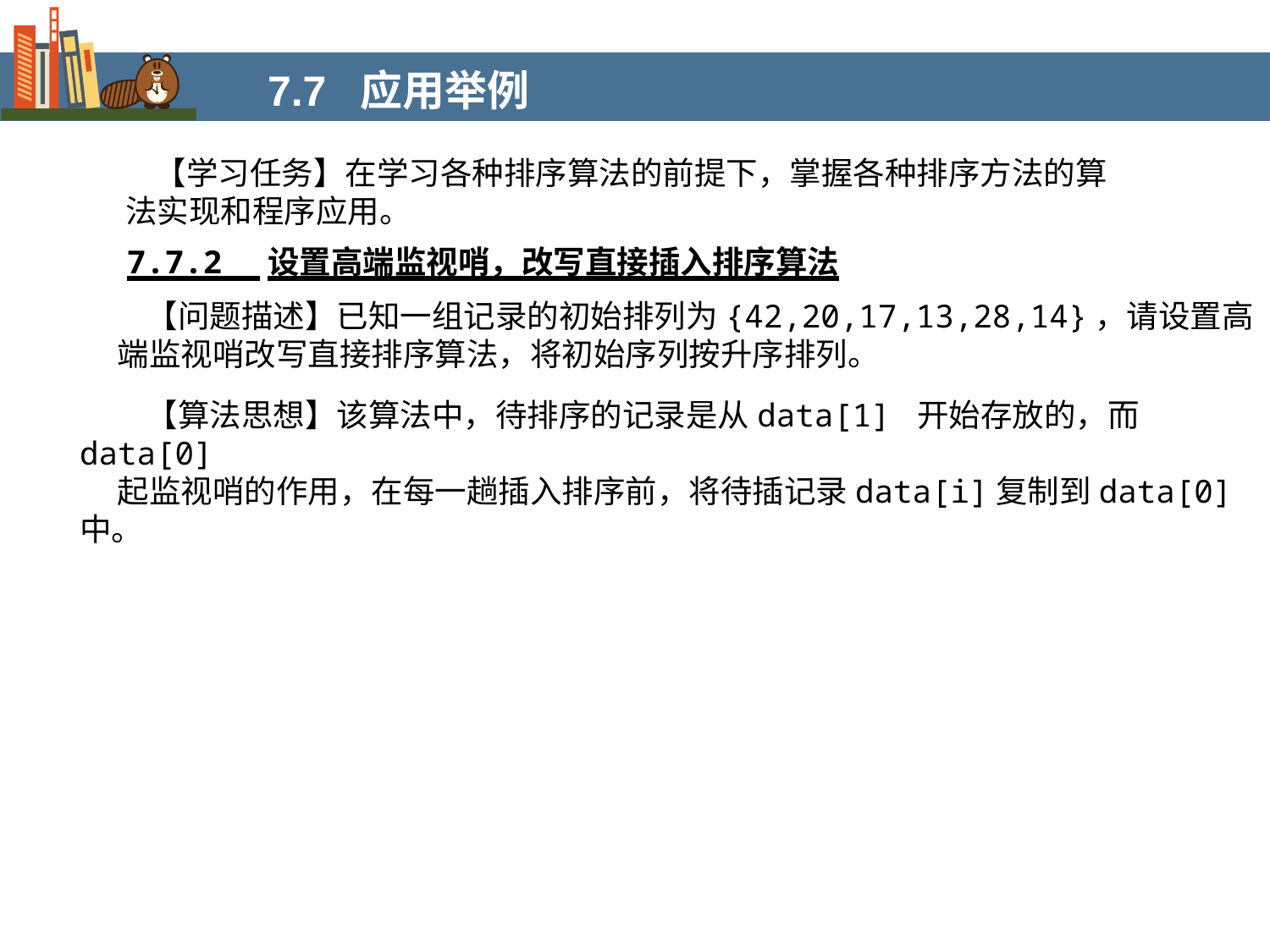

7.7  应用举例
   【学习任务】在学习各种排序算法的前提下，掌握各种排序方法的算法实现和程序应用。

7.7.2  设置高端监视哨，改写直接插入排序算法
   【问题描述】已知一组记录的初始排列为{42,20,17,13,28,14}，请设置高
端监视哨改写直接排序算法，将初始序列按升序排列。

   【算法思想】该算法中，待排序的记录是从data[1] 开始存放的，而data[0]
起监视哨的作用，在每一趟插入排序前，将待插记录data[i]复制到data[0]中。